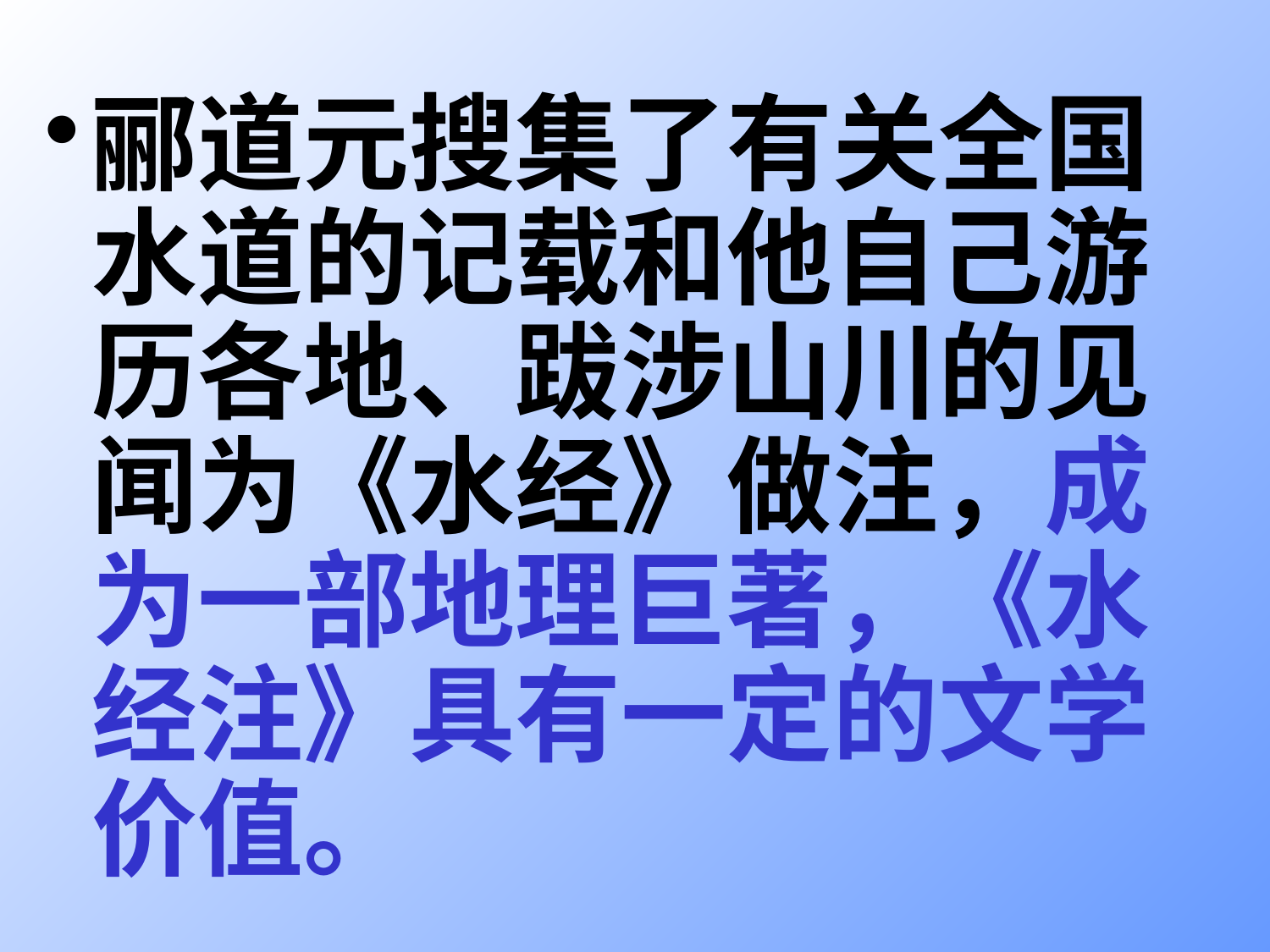

郦道元搜集了有关全国水道的记载和他自己游历各地、跋涉山川的见闻为《水经》做注，成为一部地理巨著，《水经注》具有一定的文学价值。